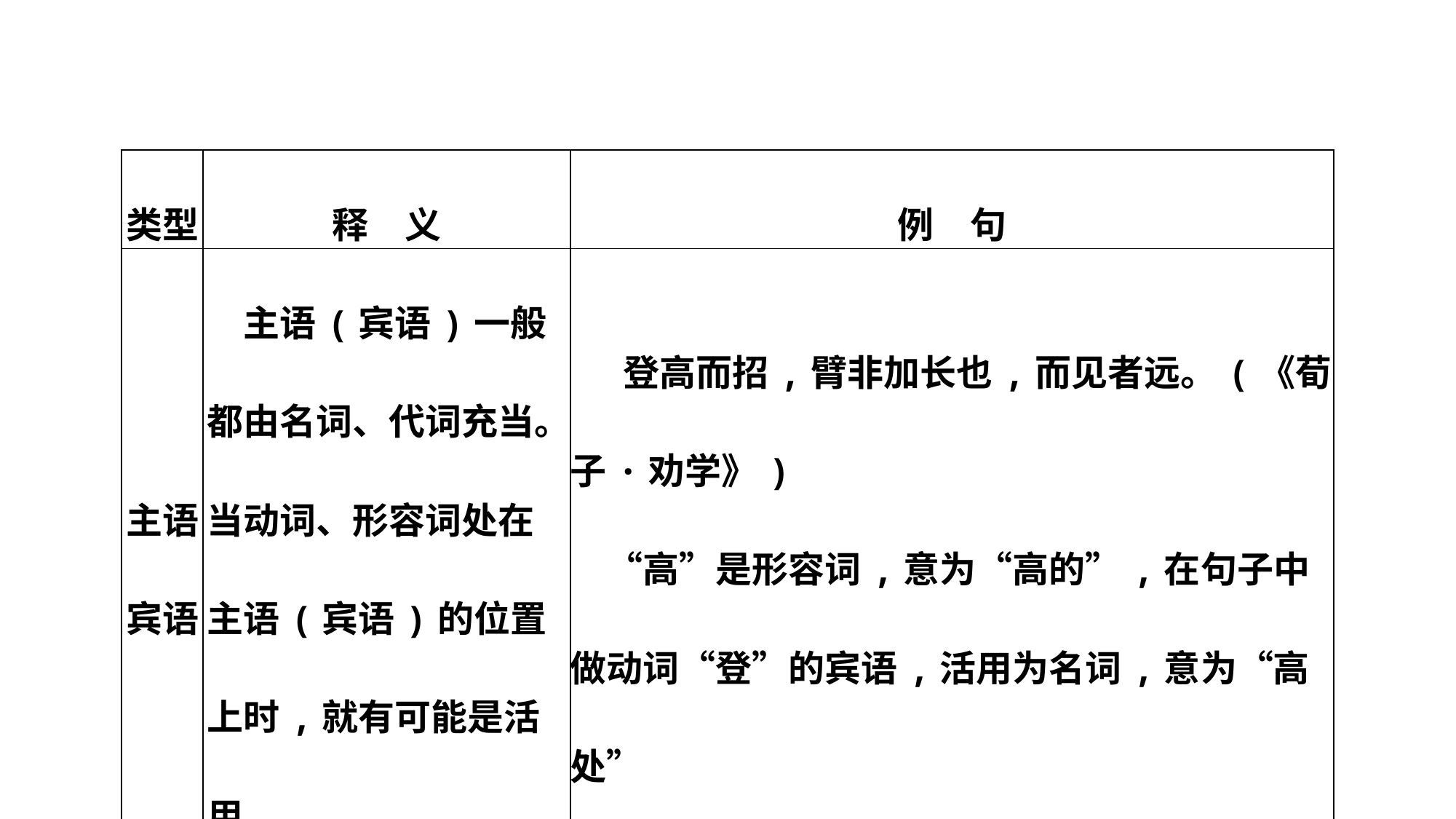

| 类型 | 释　义 | 例　句 |
| --- | --- | --- |
| 主语宾语 | 主语(宾语)一般都由名词、代词充当。当动词、形容词处在主语(宾语)的位置上时,就有可能是活用 | 登高而招,臂非加长也,而见者远。(《荀子·劝学》) 　“高”是形容词,意为“高的”,在句子中做动词“登”的宾语,活用为名词,意为“高处” |